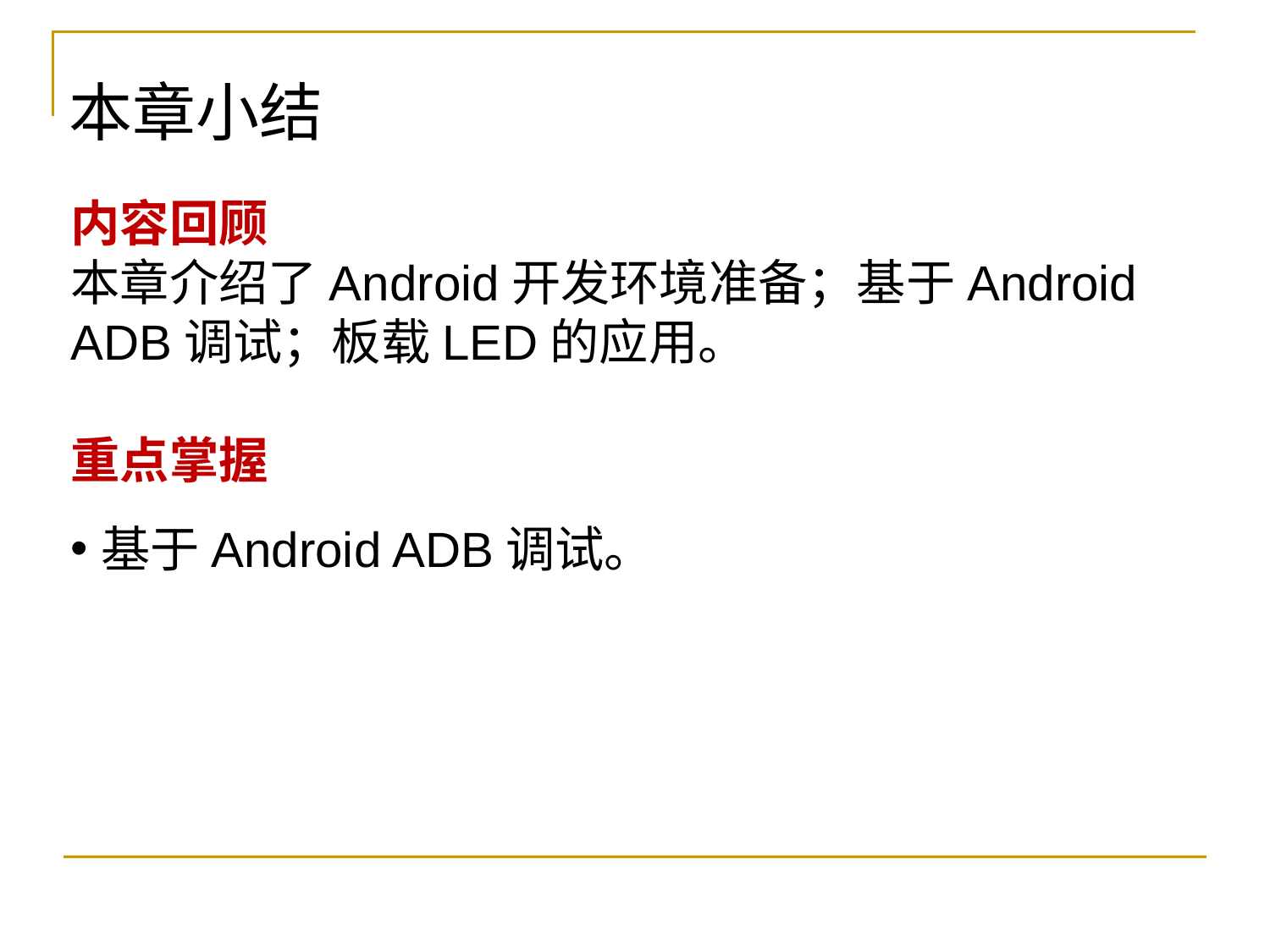

本章小结
内容回顾
本章介绍了Android开发环境准备；基于Android ADB调试；板载LED的应用。

重点掌握
基于Android ADB调试。